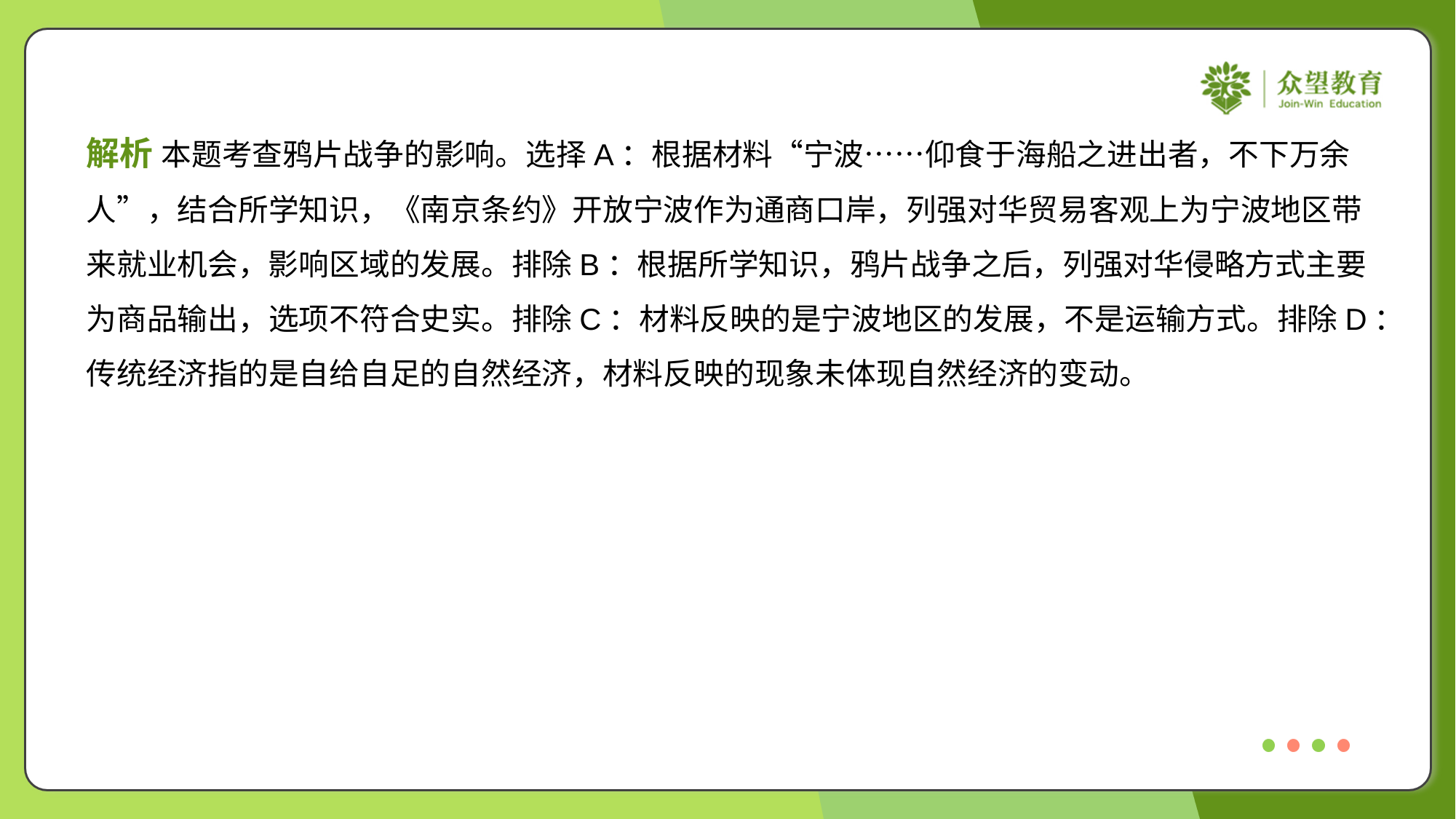

解析 本题考查鸦片战争的影响。选择A：根据材料“宁波……仰食于海船之进出者，不下万余
人”，结合所学知识，《南京条约》开放宁波作为通商口岸，列强对华贸易客观上为宁波地区带
来就业机会，影响区域的发展。排除B：根据所学知识，鸦片战争之后，列强对华侵略方式主要
为商品输出，选项不符合史实。排除C：材料反映的是宁波地区的发展，不是运输方式。排除D：
传统经济指的是自给自足的自然经济，材料反映的现象未体现自然经济的变动。